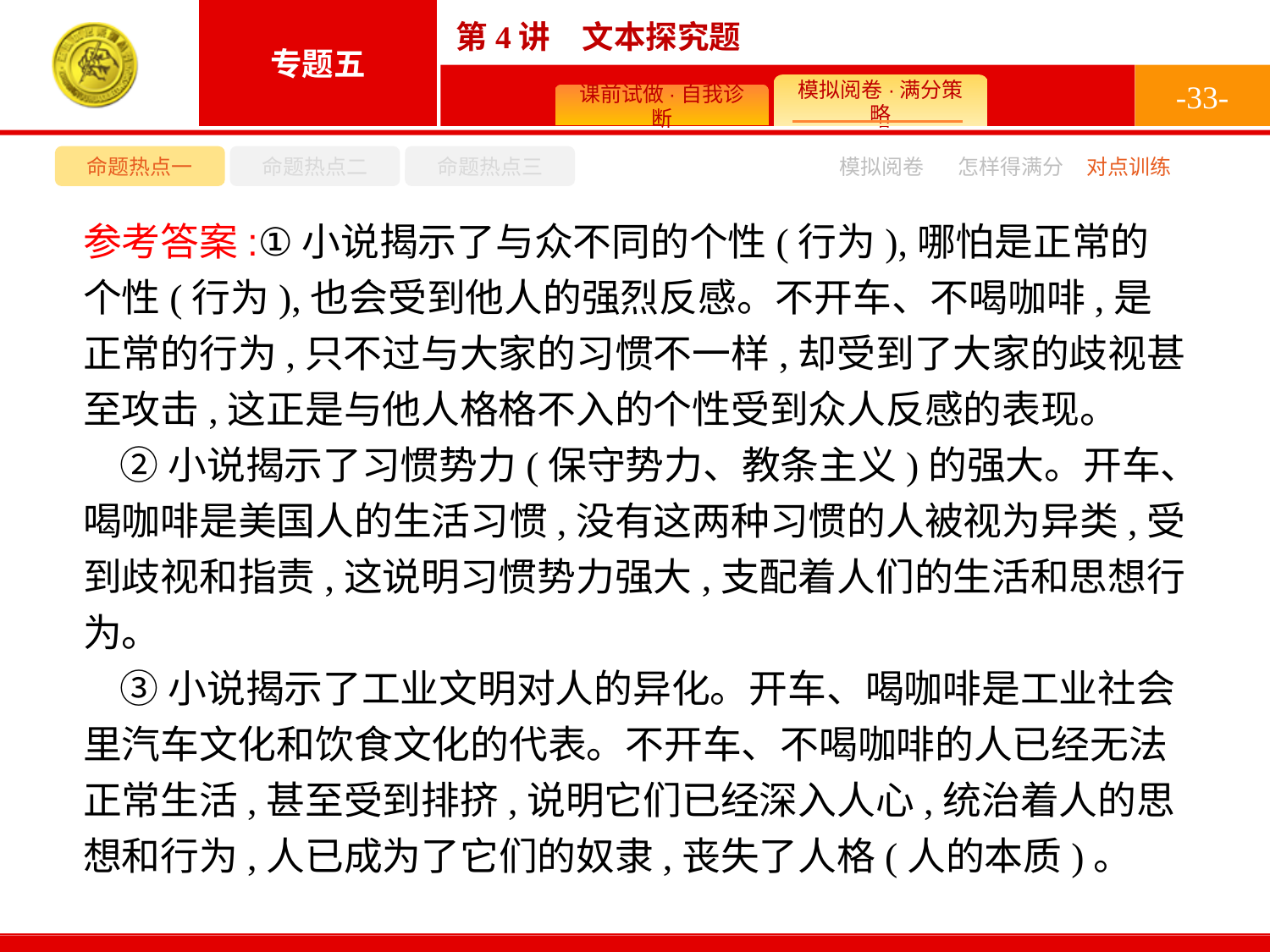

-33-
命题热点一
命题热点二
命题热点三
模拟阅卷
怎样得满分
对点训练
参考答案:①小说揭示了与众不同的个性(行为),哪怕是正常的个性(行为),也会受到他人的强烈反感。不开车、不喝咖啡,是正常的行为,只不过与大家的习惯不一样,却受到了大家的歧视甚至攻击,这正是与他人格格不入的个性受到众人反感的表现。
②小说揭示了习惯势力(保守势力、教条主义)的强大。开车、喝咖啡是美国人的生活习惯,没有这两种习惯的人被视为异类,受到歧视和指责,这说明习惯势力强大,支配着人们的生活和思想行为。
③小说揭示了工业文明对人的异化。开车、喝咖啡是工业社会里汽车文化和饮食文化的代表。不开车、不喝咖啡的人已经无法正常生活,甚至受到排挤,说明它们已经深入人心,统治着人的思想和行为,人已成为了它们的奴隶,丧失了人格(人的本质)。